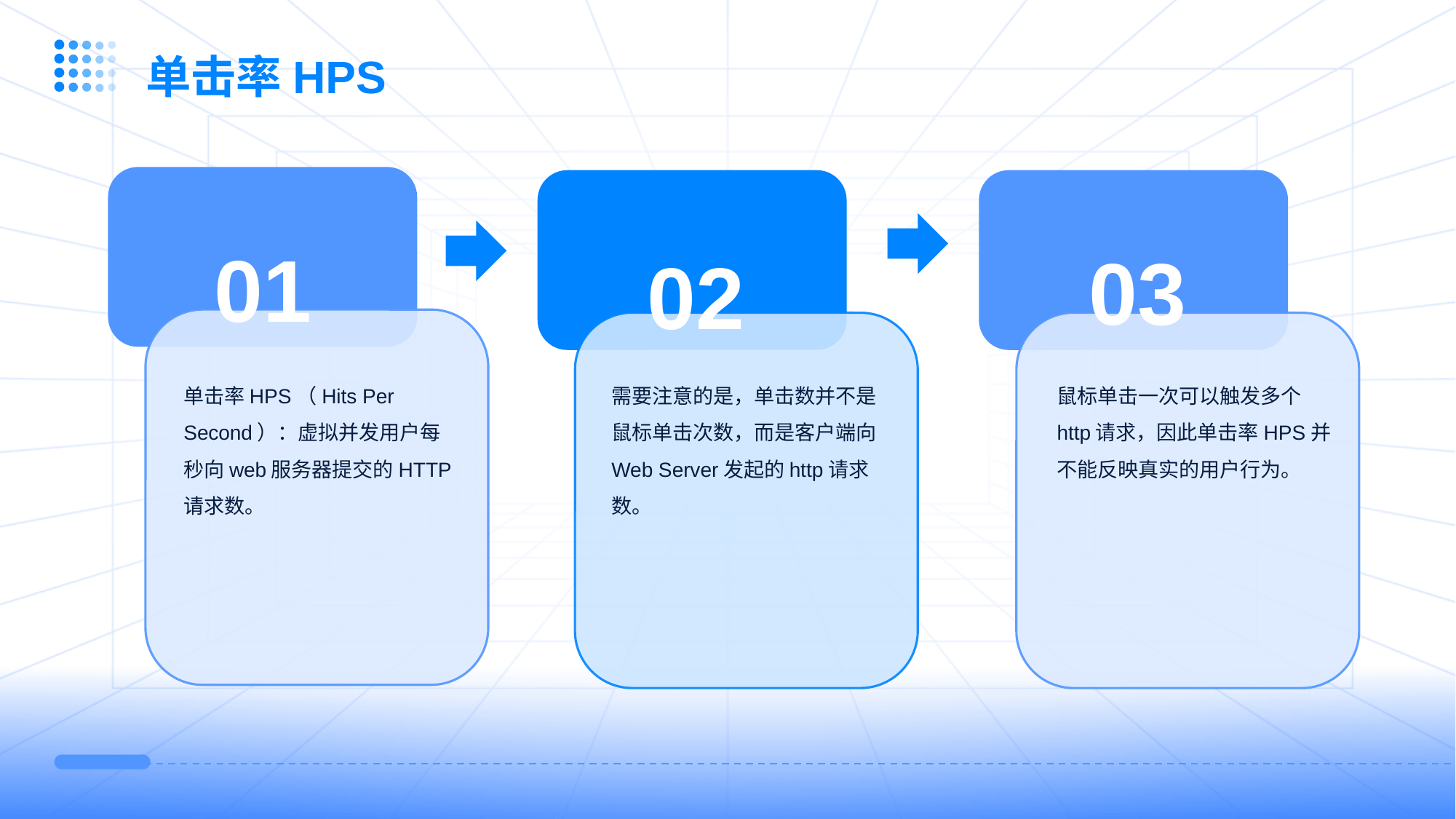

单击率HPS

01
03
02

单击率HPS（Hits Per Second）：虚拟并发用户每秒向web服务器提交的HTTP请求数。
需要注意的是，单击数并不是鼠标单击次数，而是客户端向Web Server发起的http请求数。
鼠标单击一次可以触发多个http请求，因此单击率HPS并不能反映真实的用户行为。